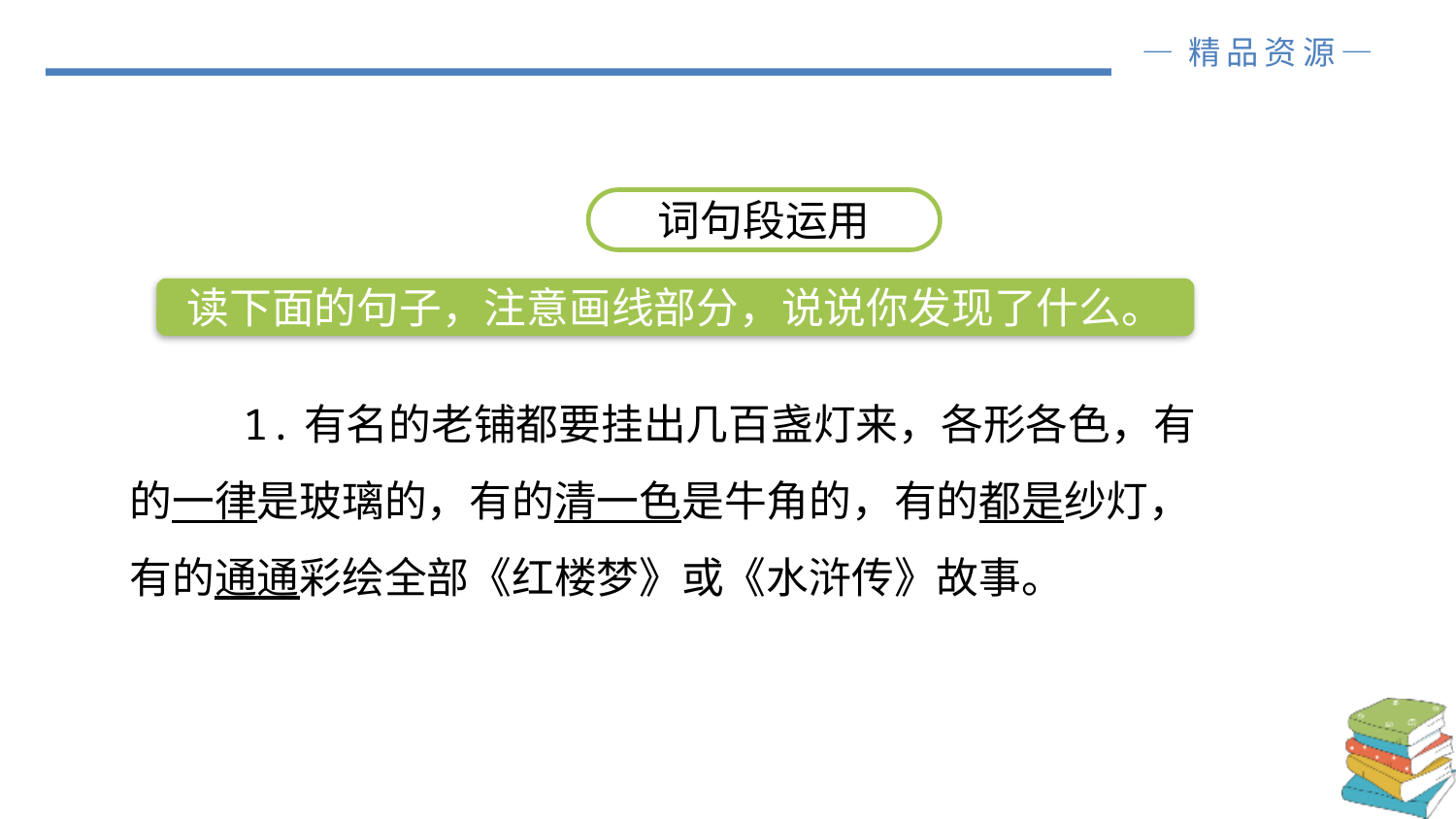

词句段运用
读下面的句子，注意画线部分，说说你发现了什么。
1.有名的老铺都要挂出几百盏灯来，各形各色，有的一律是玻璃的，有的清一色是牛角的，有的都是纱灯，有的通通彩绘全部《红楼梦》或《水浒传》故事。